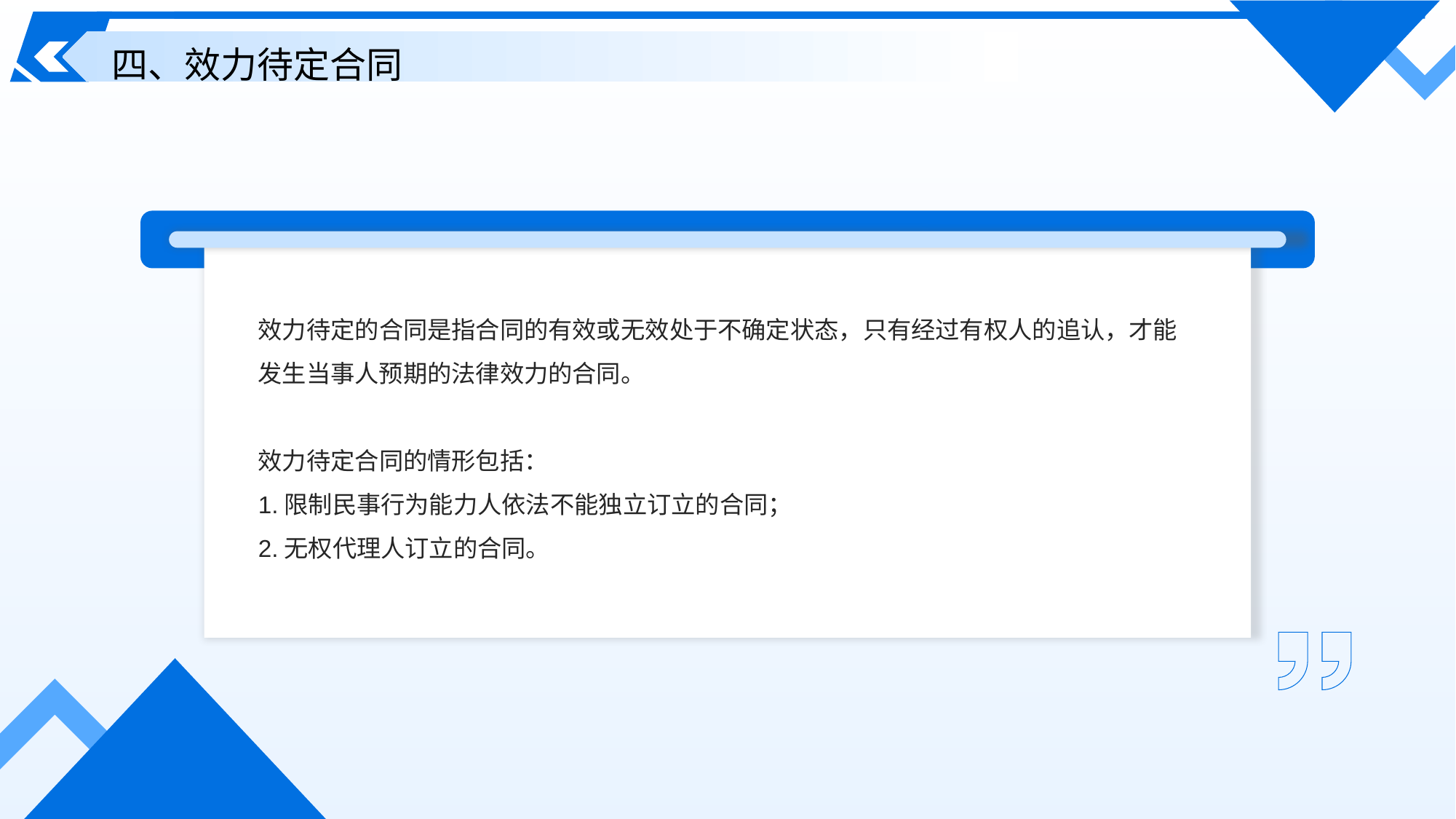

四、效力待定合同

效力待定的合同是指合同的有效或无效处于不确定状态，只有经过有权人的追认，才能发生当事人预期的法律效力的合同。

效力待定合同的情形包括：
1.限制民事行为能力人依法不能独立订立的合同；
2.无权代理人订立的合同。